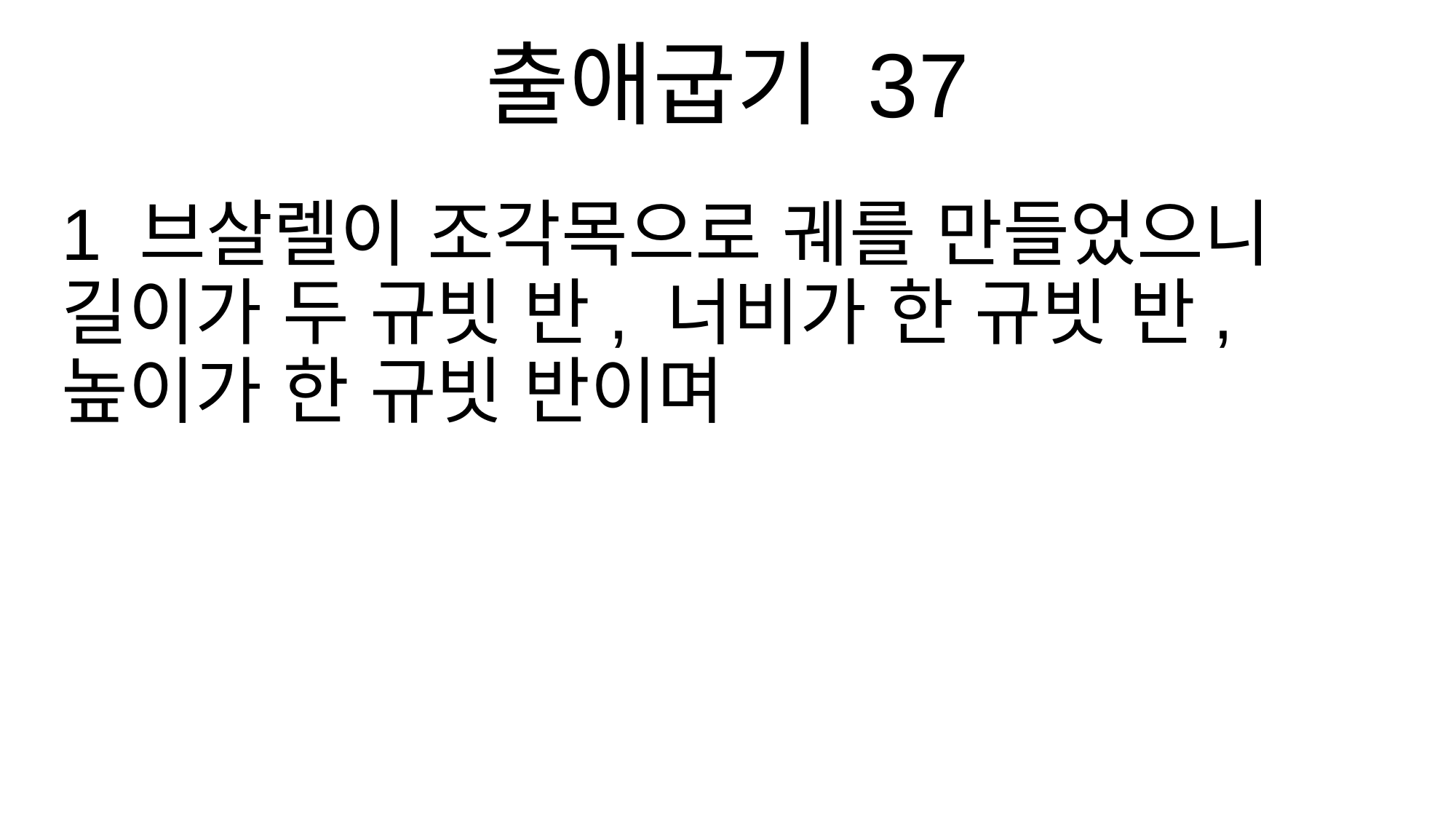

출애굽기 37
1 브살렐이 조각목으로 궤를 만들었으니 길이가 두 규빗 반, 너비가 한 규빗 반, 높이가 한 규빗 반이며